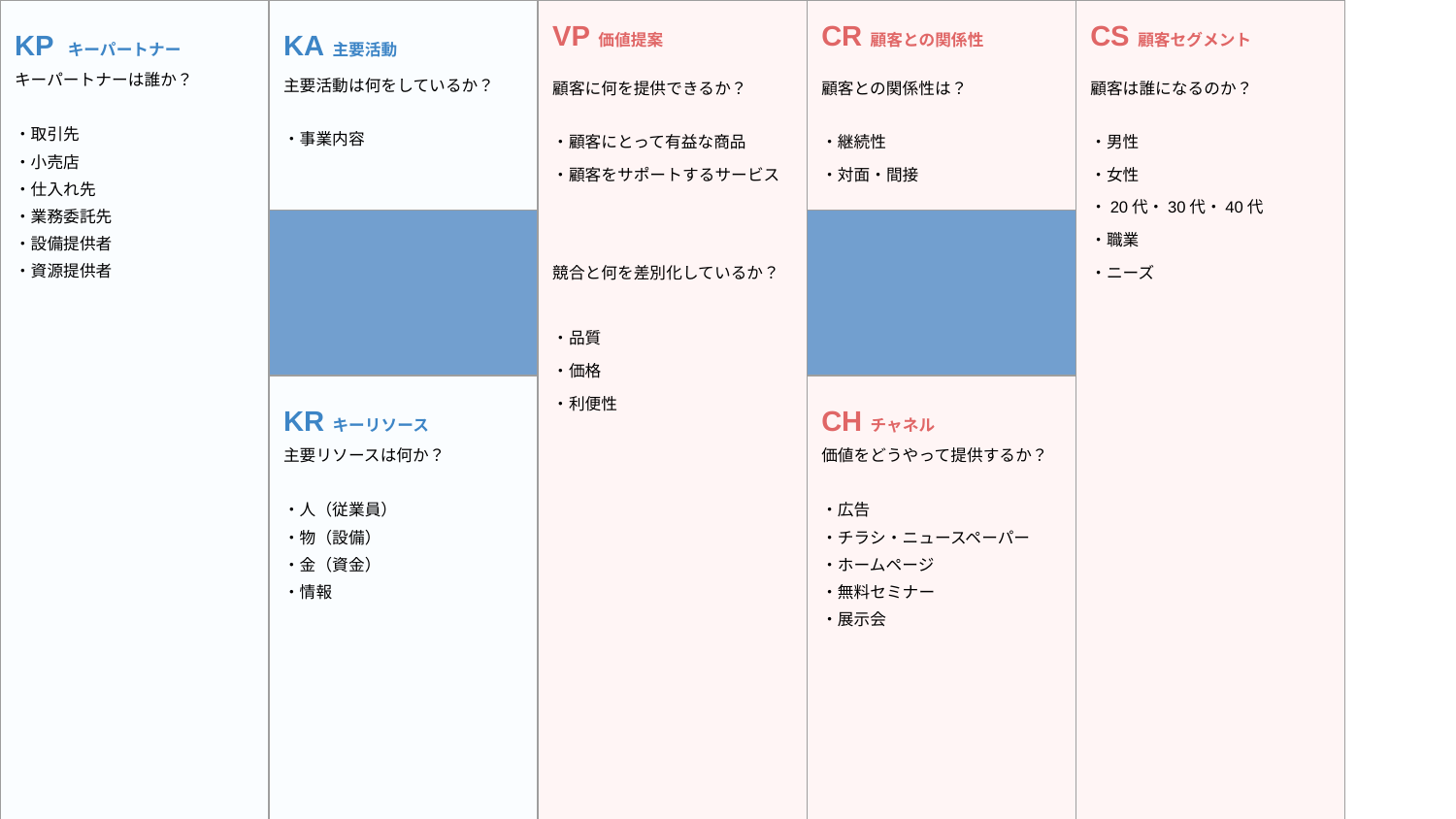

| KP キーパートナー キーパートナーは誰か？ ・取引先 ・小売店 ・仕入れ先 ・業務委託先 ・設備提供者 ・資源提供者 |  | KA 主要活動 主要活動は何をしているか？ ・事業内容 |  | VP 価値提案 顧客に何を提供できるか？ ・顧客にとって有益な商品 ・顧客をサポートするサービス 競合と何を差別化しているか？ ・品質 ・価格 ・利便性 |  | CR 顧客との関係性 顧客との関係性は？ ・継続性 ・対面・間接 |  | CS 顧客セグメント 顧客は誰になるのか？ ・男性 ・女性 ・20代・30代・40代 ・職業 ・ニーズ |  |
| --- | --- | --- | --- | --- | --- | --- | --- | --- | --- |
|  |  |  |  |  |  |  |  |  |  |
|  |  | KR キーリソース 主要リソースは何か？ ・人（従業員） ・物（設備） ・金（資金） ・情報 |  |  |  | CH チャネル 価値をどうやって提供するか？ ・広告 ・チラシ・ニュースペーパー ・ホームページ ・無料セミナー ・展示会 |  |  |  |
|  |  |  |  |  |  |  |  |  |  |
| CS コスト構造 どのようなコストが発生するか？ ・人件費　・広告宣伝費　・外注費 ・設備費用　・固定費 |  |  |  |  | RS 収益の流れ 提供した価値の見返りは何か？その流れは？ ・商品、サービスの利用購入による収益 ・メールマガジン購読 ・ユーザーの獲得 |  |  |  |  |